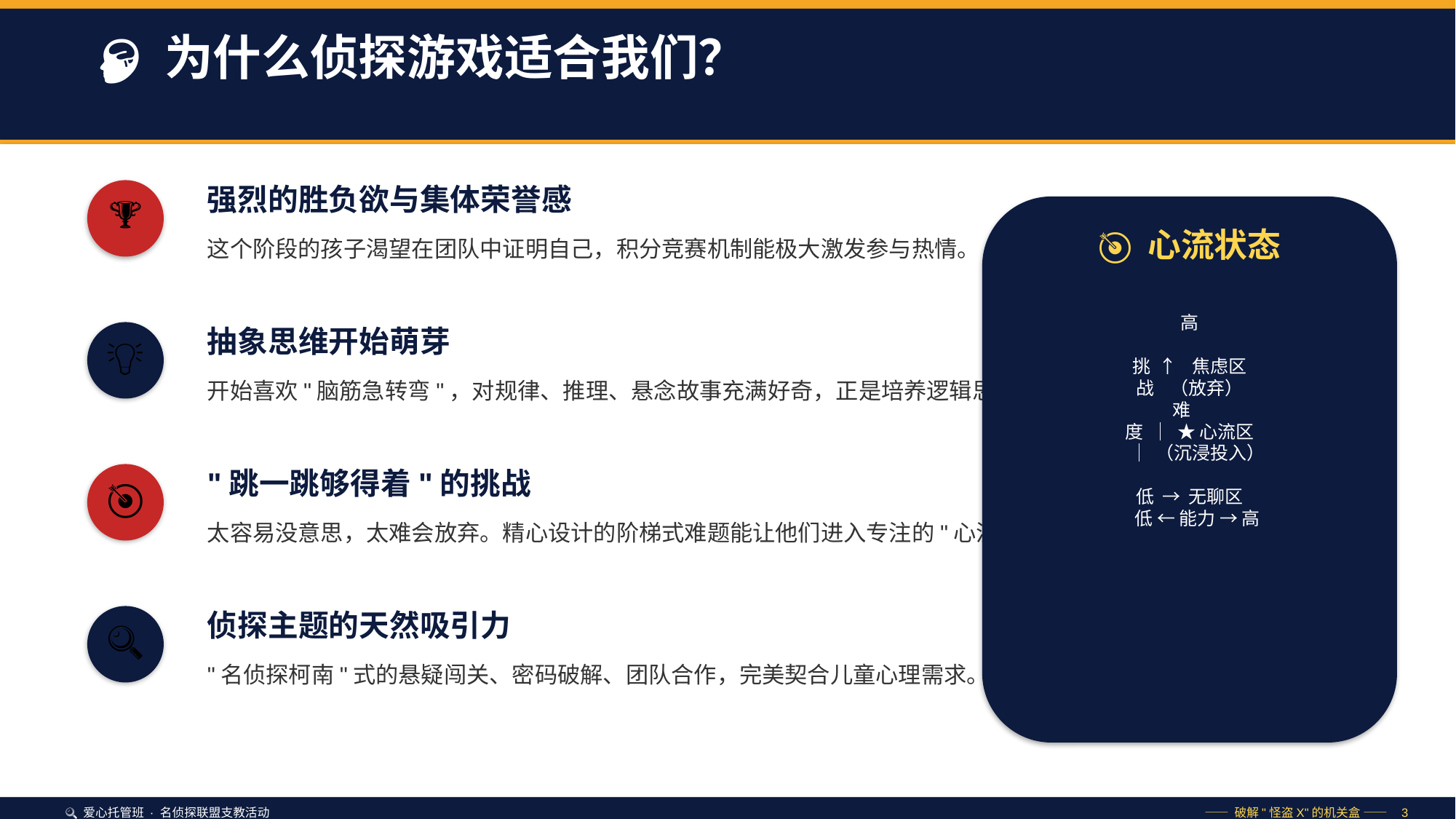

🧠 为什么侦探游戏适合我们？

强烈的胜负欲与集体荣誉感

🏆

🎯 心流状态
这个阶段的孩子渴望在团队中证明自己，积分竞赛机制能极大激发参与热情。
高
挑  ↑    焦虑区
战    （放弃）
难
度  │  ★ 心流区
    │  （沉浸投入）
低  →  无聊区
    低 ← 能力 → 高
抽象思维开始萌芽

💡
开始喜欢"脑筋急转弯"，对规律、推理、悬念故事充满好奇，正是培养逻辑思维的最佳时期。
"跳一跳够得着"的挑战

🎯
太容易没意思，太难会放弃。精心设计的阶梯式难题能让他们进入专注的"心流状态"。
侦探主题的天然吸引力

🔍
"名侦探柯南"式的悬疑闯关、密码破解、团队合作，完美契合儿童心理需求。

🔍 爱心托管班 · 名侦探联盟支教活动
—— 破解"怪盗X"的机关盒 ——    3